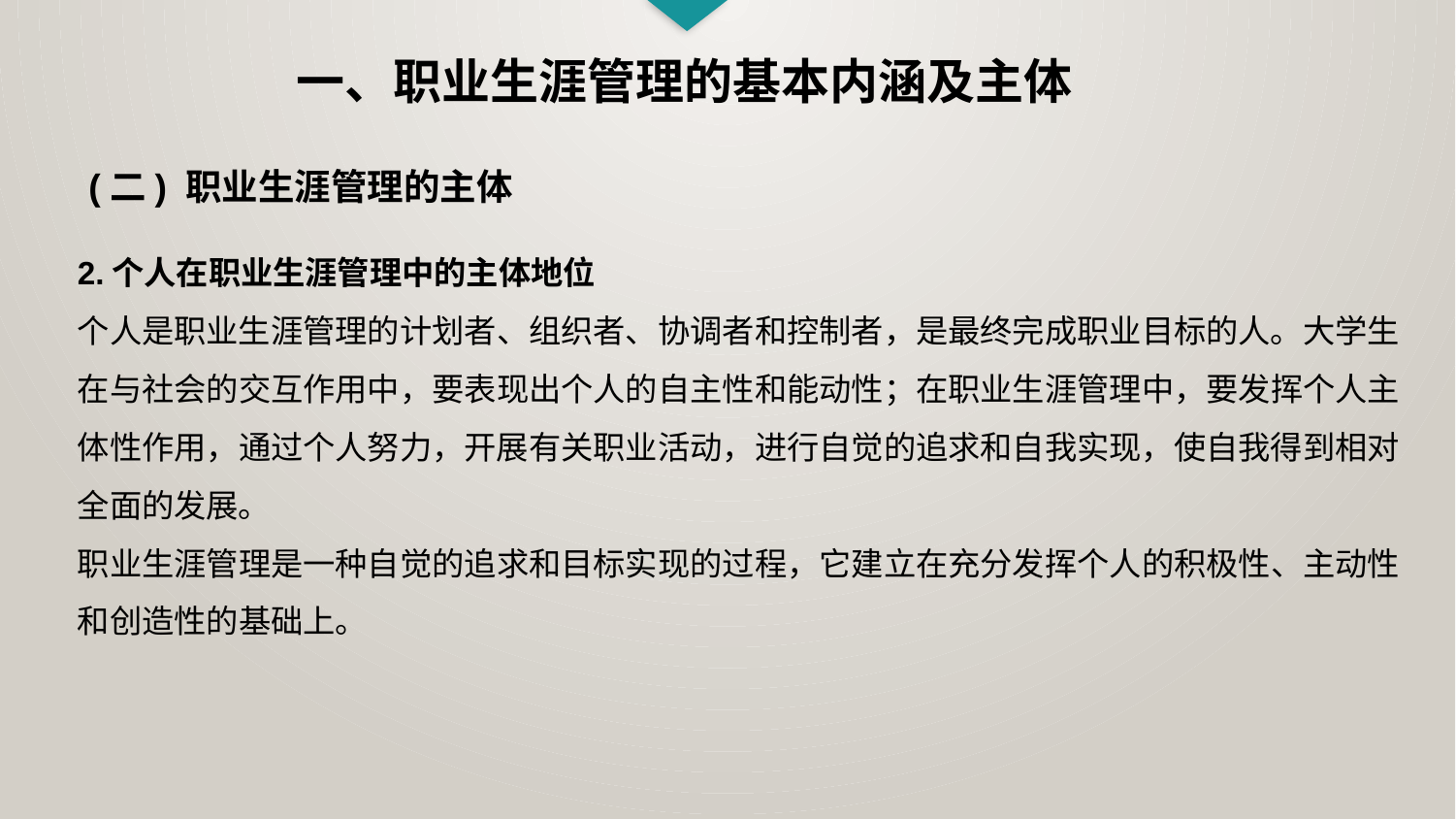

一、职业生涯管理的基本内涵及主体
(二) 职业生涯管理的主体
2.个人在职业生涯管理中的主体地位
个人是职业生涯管理的计划者、组织者、协调者和控制者，是最终完成职业目标的人。大学生在与社会的交互作用中，要表现出个人的自主性和能动性；在职业生涯管理中，要发挥个人主体性作用，通过个人努力，开展有关职业活动，进行自觉的追求和自我实现，使自我得到相对全面的发展。
职业生涯管理是一种自觉的追求和目标实现的过程，它建立在充分发挥个人的积极性、主动性和创造性的基础上。
13